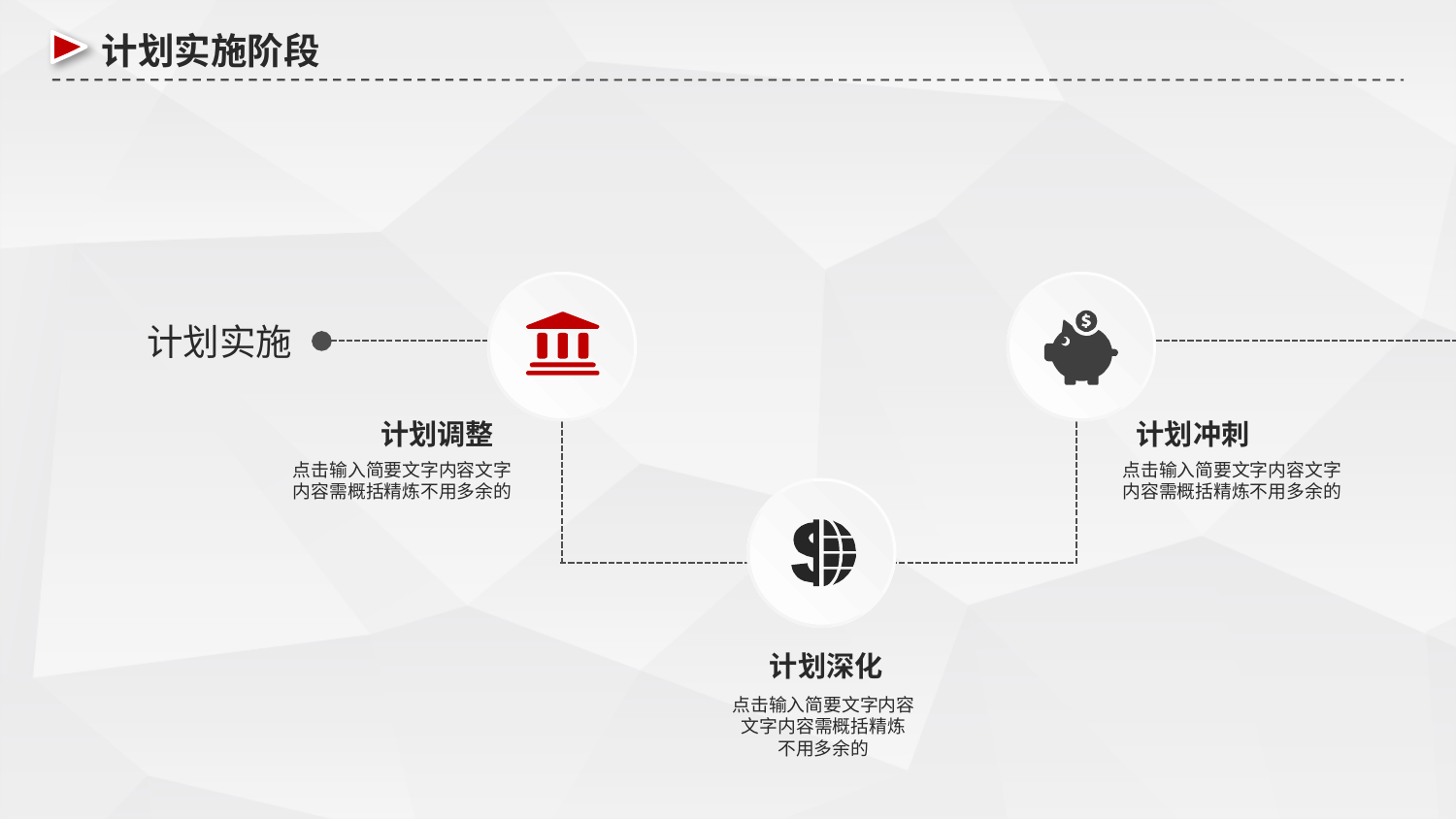

计划实施阶段

计划实施

计划调整
点击输入简要文字内容文字
内容需概括精炼不用多余的
计划冲刺
点击输入简要文字内容文字
内容需概括精炼不用多余的

计划深化
点击输入简要文字内容
文字内容需概括精炼
不用多余的